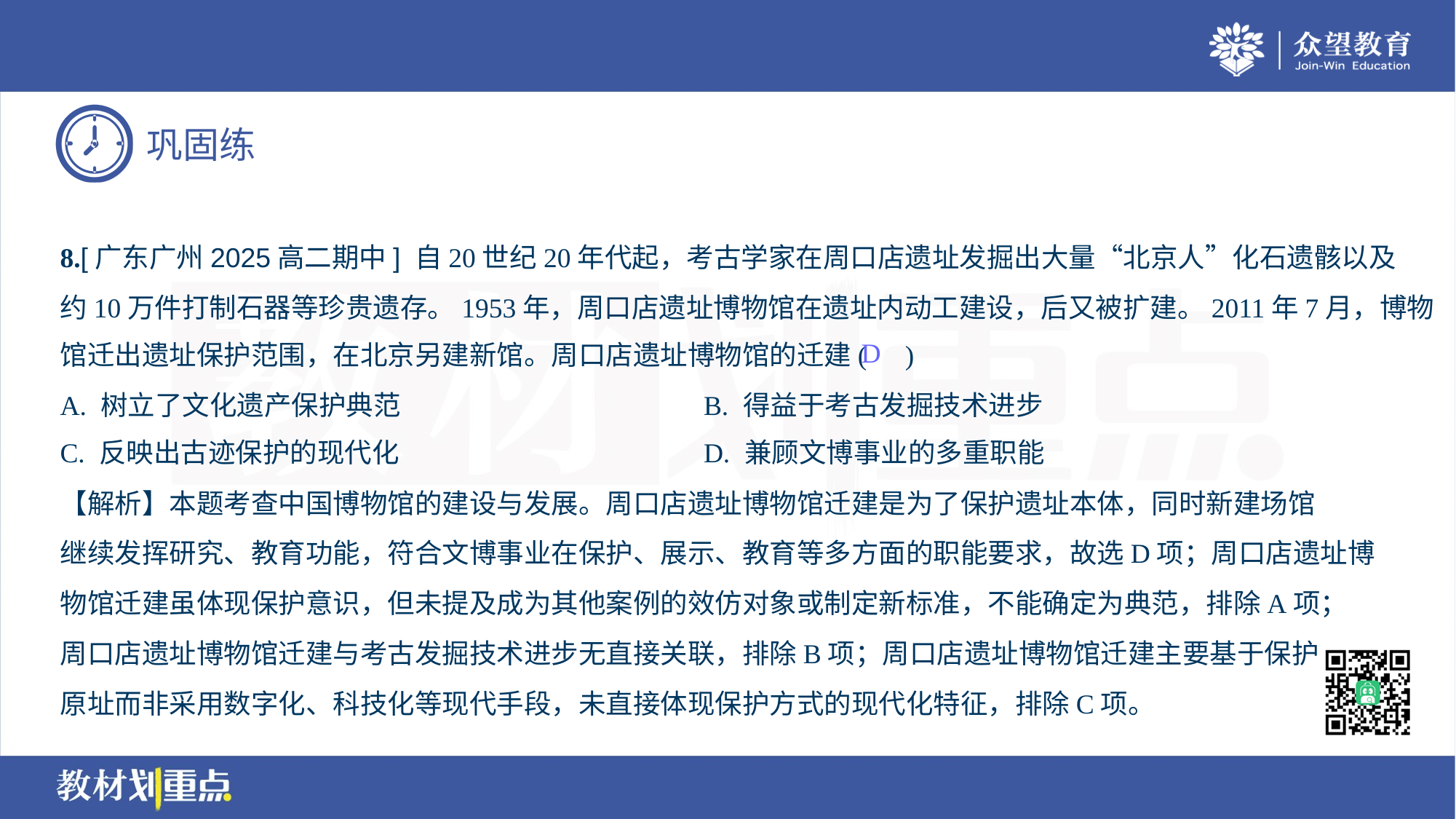

8.[广东广州2025高二期中] 自20世纪20年代起，考古学家在周口店遗址发掘出大量“北京人”化石遗骸以及
约10万件打制石器等珍贵遗存。1953年，周口店遗址博物馆在遗址内动工建设，后又被扩建。2011年7月，博物
馆迁出遗址保护范围，在北京另建新馆。周口店遗址博物馆的迁建(     )
D
A. 树立了文化遗产保护典范	B. 得益于考古发掘技术进步
C. 反映出古迹保护的现代化	D. 兼顾文博事业的多重职能
【解析】本题考查中国博物馆的建设与发展。周口店遗址博物馆迁建是为了保护遗址本体，同时新建场馆
继续发挥研究、教育功能，符合文博事业在保护、展示、教育等多方面的职能要求，故选D项；周口店遗址博
物馆迁建虽体现保护意识，但未提及成为其他案例的效仿对象或制定新标准，不能确定为典范，排除A项；
周口店遗址博物馆迁建与考古发掘技术进步无直接关联，排除B项；周口店遗址博物馆迁建主要基于保护
原址而非采用数字化、科技化等现代手段，未直接体现保护方式的现代化特征，排除C项。